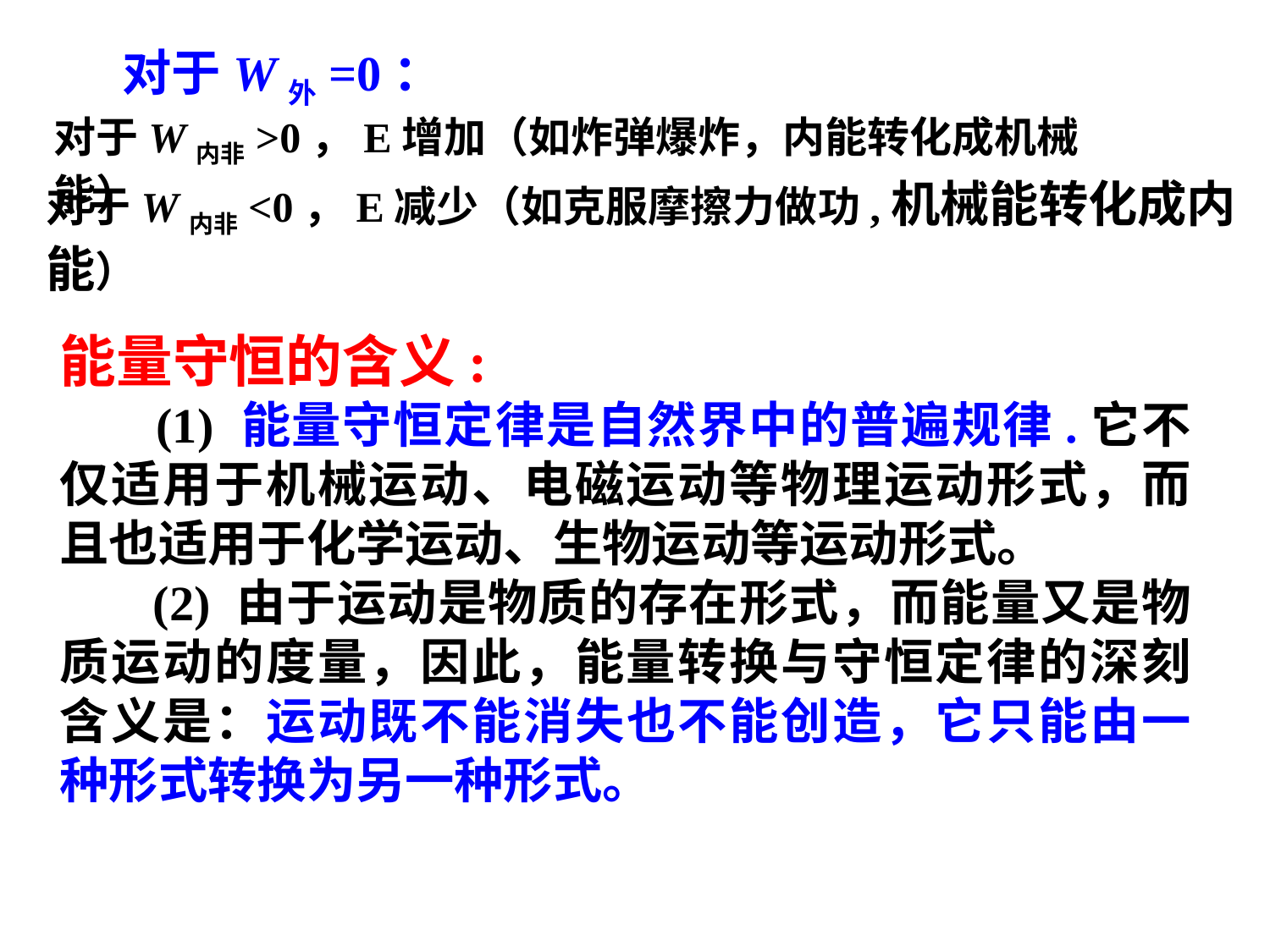

对于W外=0：
对于W内非>0，E增加（如炸弹爆炸，内能转化成机械能）
对于W内非<0，E减少（如克服摩擦力做功,机械能转化成内能）
能量守恒的含义:
       (1) 能量守恒定律是自然界中的普遍规律.它不仅适用于机械运动、电磁运动等物理运动形式，而且也适用于化学运动、生物运动等运动形式。
       (2) 由于运动是物质的存在形式，而能量又是物质运动的度量，因此，能量转换与守恒定律的深刻含义是：运动既不能消失也不能创造，它只能由一种形式转换为另一种形式。